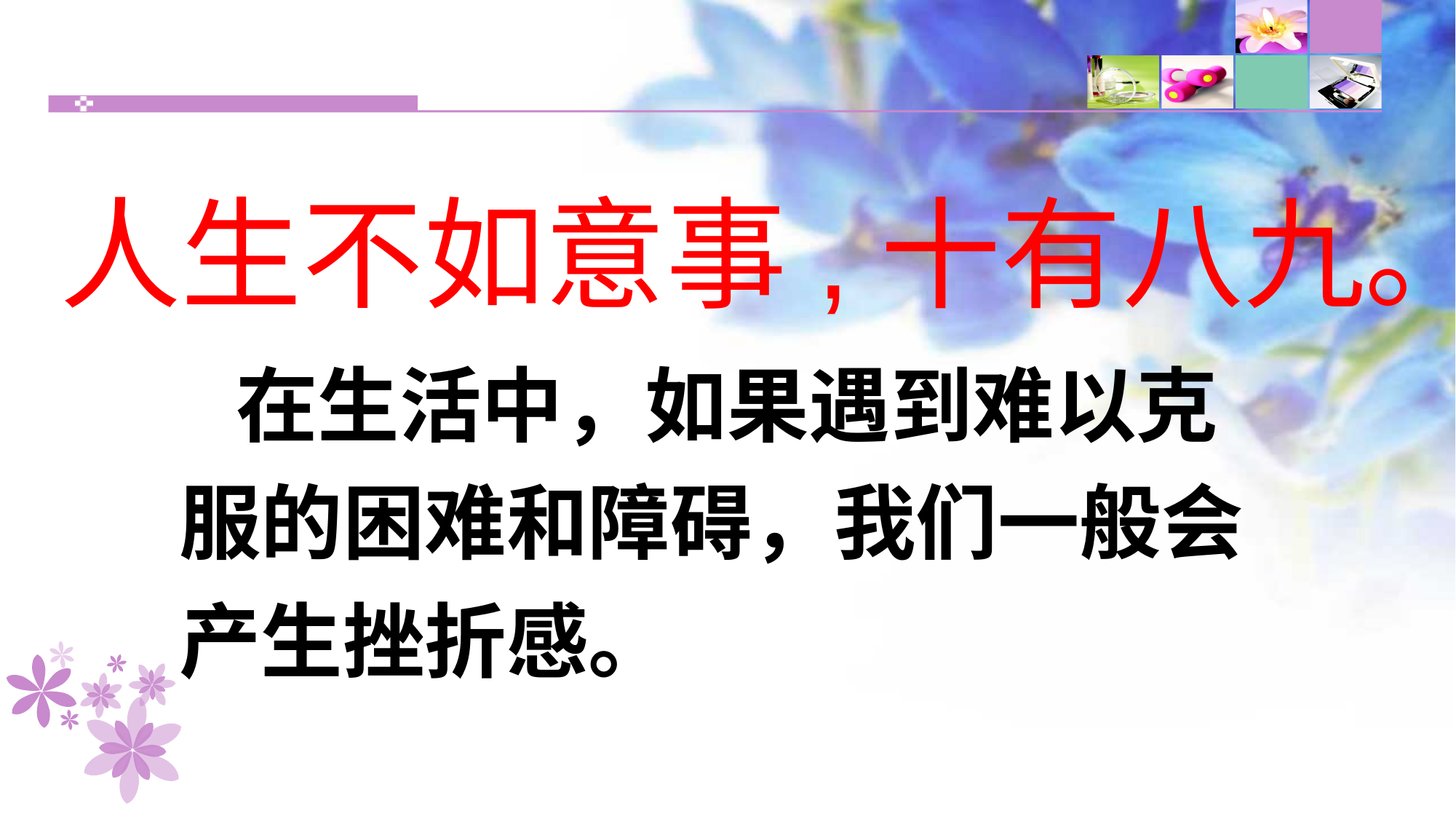

人生不如意事,十有八九。
# 在生活中，如果遇到难以克服的困难和障碍，我们一般会产生挫折感。